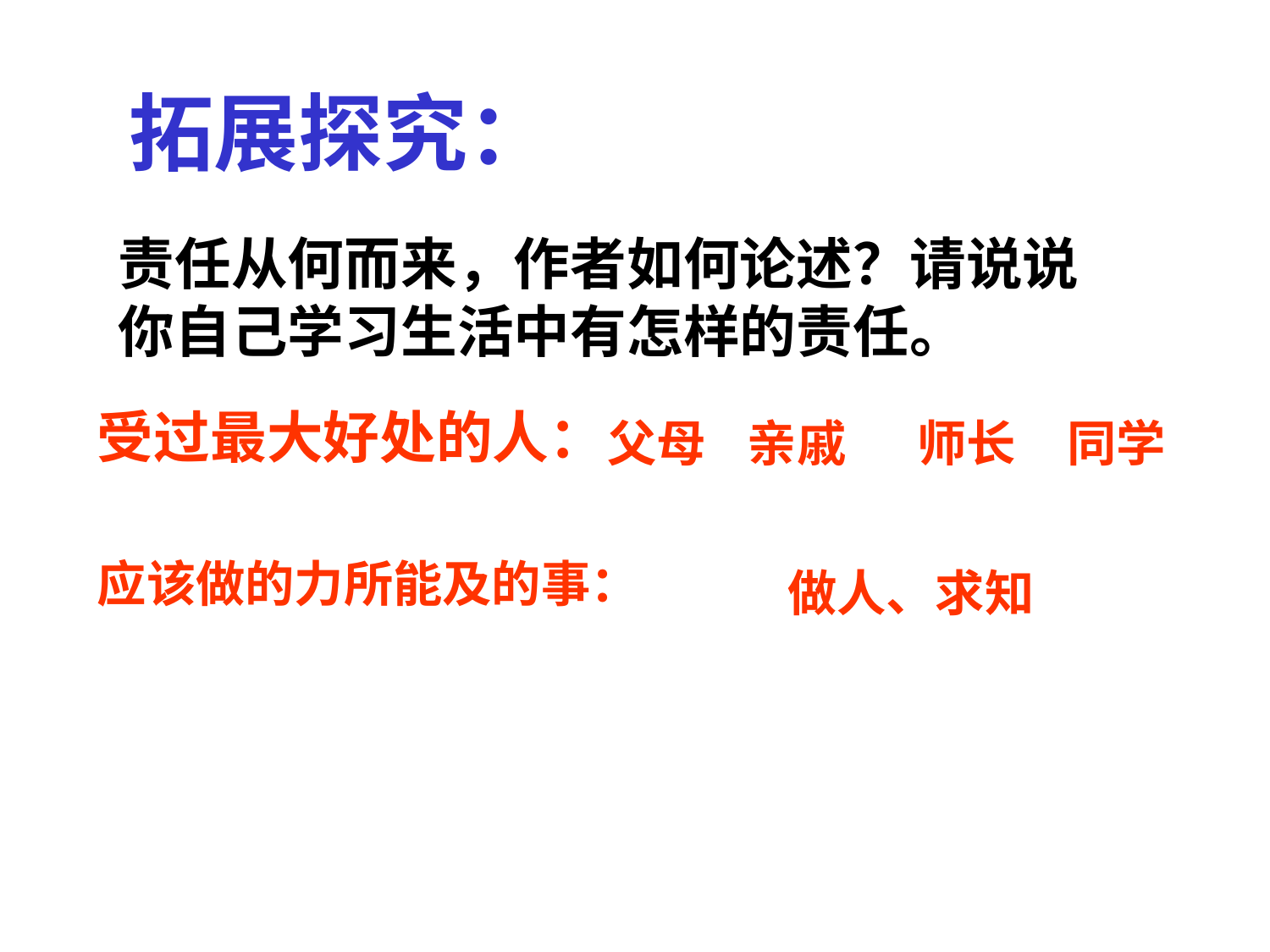

拓展探究：
责任从何而来，作者如何论述？请说说你自己学习生活中有怎样的责任。
受过最大好处的人：
父母
亲戚
师长
同学
应该做的力所能及的事：
做人、求知